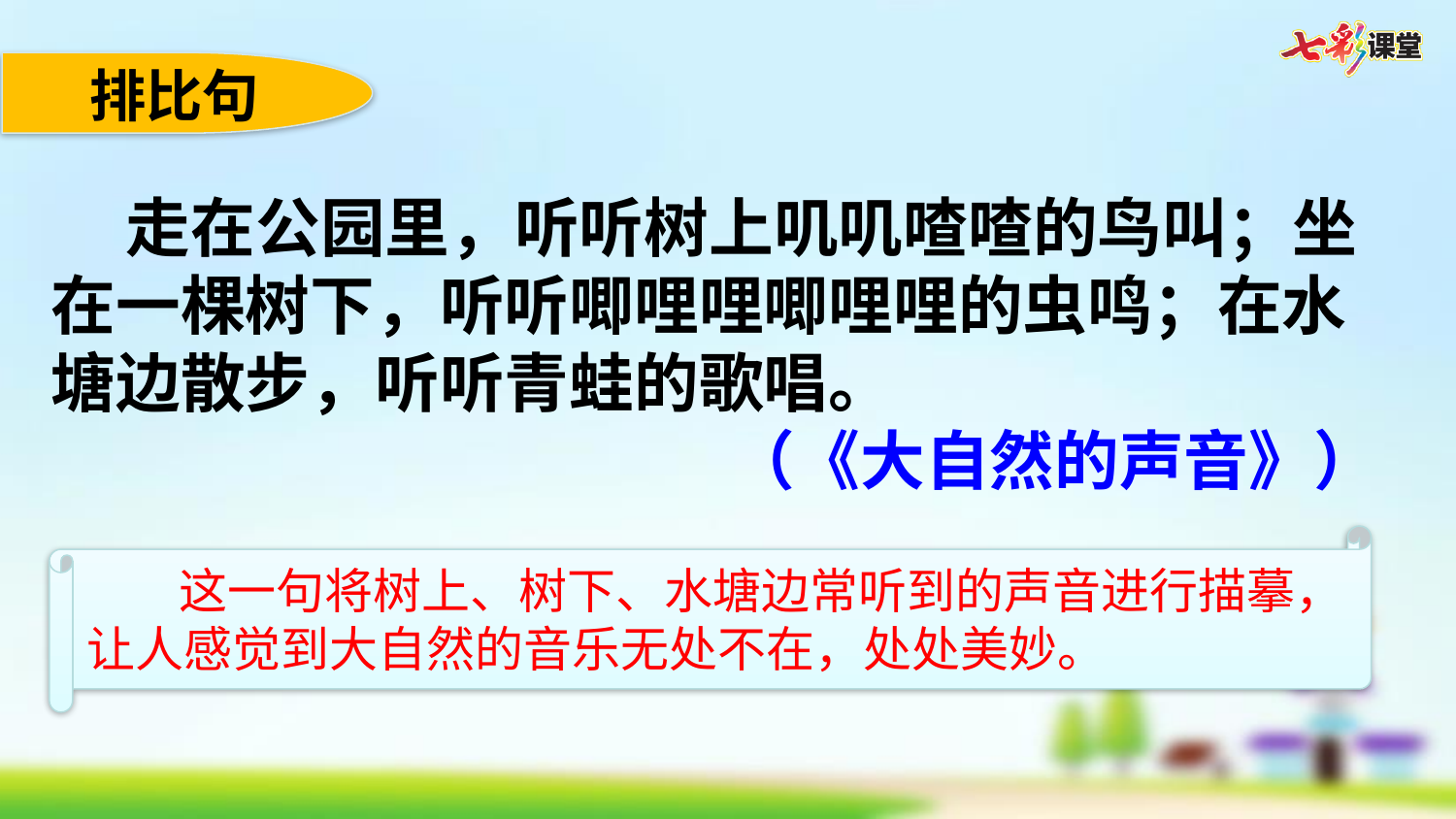

排比句
    走在公园里，听听树上叽叽喳喳的鸟叫；坐在一棵树下，听听唧哩哩唧哩哩的虫鸣；在水塘边散步，听听青蛙的歌唱。
 （《大自然的声音》）
　    这一句将树上、树下、水塘边常听到的声音进行描摹，让人感觉到大自然的音乐无处不在，处处美妙。